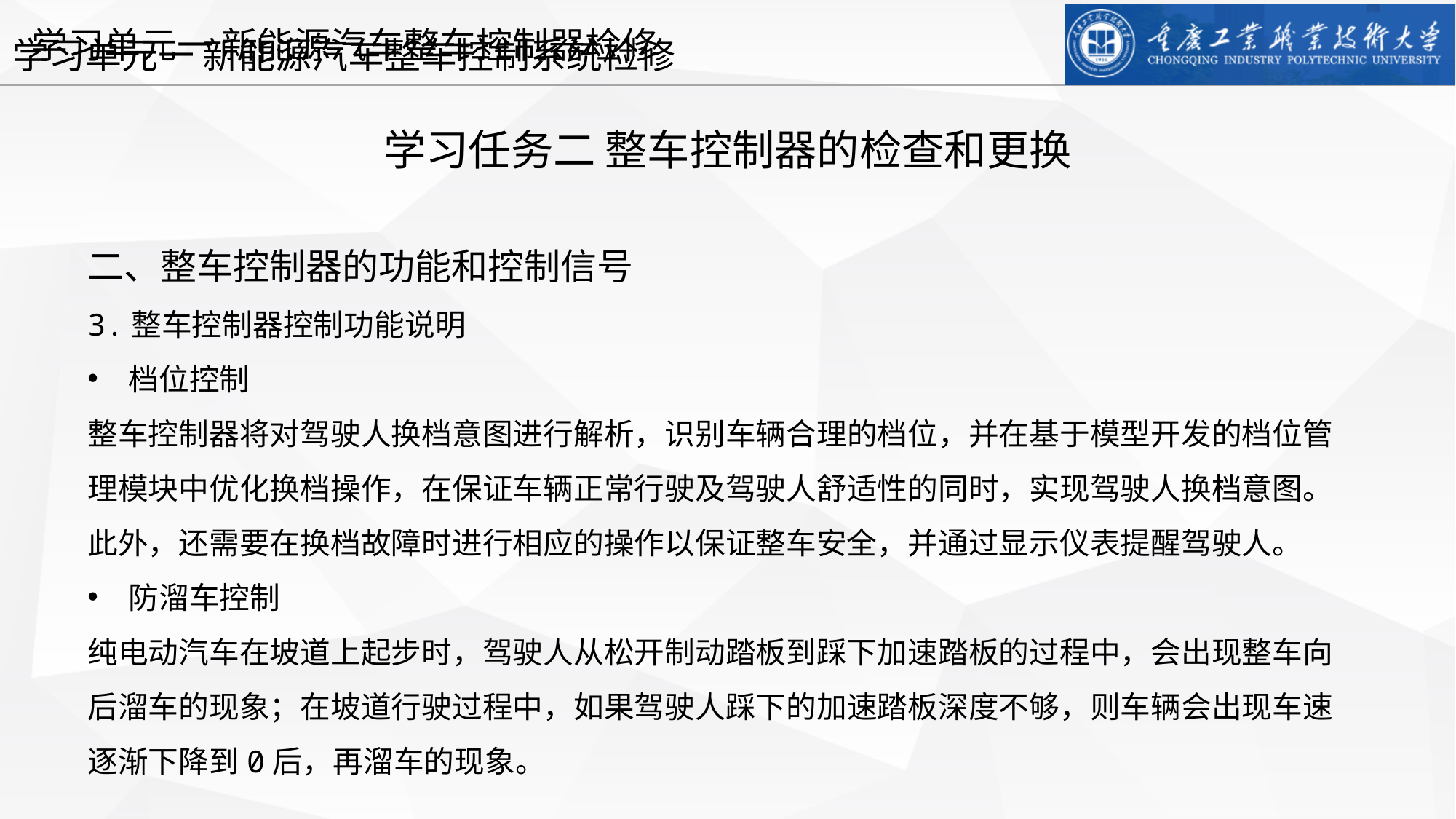

学习单元一 新能源汽车整车控制系统检修
学习任务二 整车控制器的检查和更换
二、整车控制器的功能和控制信号
3.整车控制器控制功能说明
档位控制
整车控制器将对驾驶人换档意图进行解析，识别车辆合理的档位，并在基于模型开发的档位管理模块中优化换档操作，在保证车辆正常行驶及驾驶人舒适性的同时，实现驾驶人换档意图。此外，还需要在换档故障时进行相应的操作以保证整车安全，并通过显示仪表提醒驾驶人。
防溜车控制
纯电动汽车在坡道上起步时，驾驶人从松开制动踏板到踩下加速踏板的过程中，会出现整车向后溜车的现象；在坡道行驶过程中，如果驾驶人踩下的加速踏板深度不够，则车辆会出现车速逐渐下降到0后，再溜车的现象。